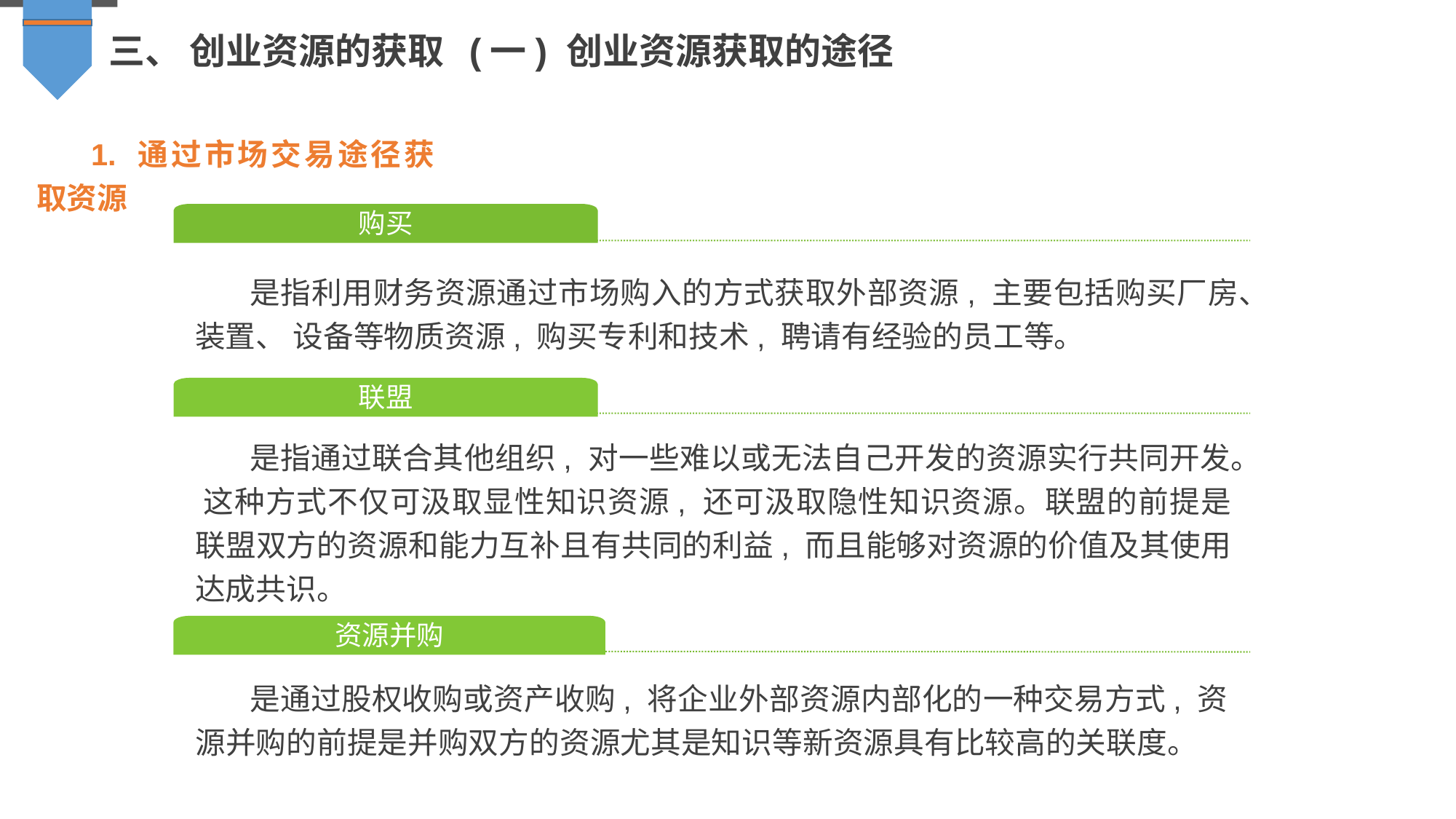

三、 创业资源的获取  (一) 创业资源获取的途径
1. 通过市场交易途径获取资源
购买

是指利用财务资源通过市场购入的方式获取外部资源, 主要包括购买厂房、装置、 设备等物质资源, 购买专利和技术, 聘请有经验的员工等。
联盟

是指通过联合其他组织, 对一些难以或无法自己开发的资源实行共同开发。 这种方式不仅可汲取显性知识资源, 还可汲取隐性知识资源。联盟的前提是联盟双方的资源和能力互补且有共同的利益, 而且能够对资源的价值及其使用达成共识。
资源并购

是通过股权收购或资产收购, 将企业外部资源内部化的一种交易方式, 资源并购的前提是并购双方的资源尤其是知识等新资源具有比较高的关联度。